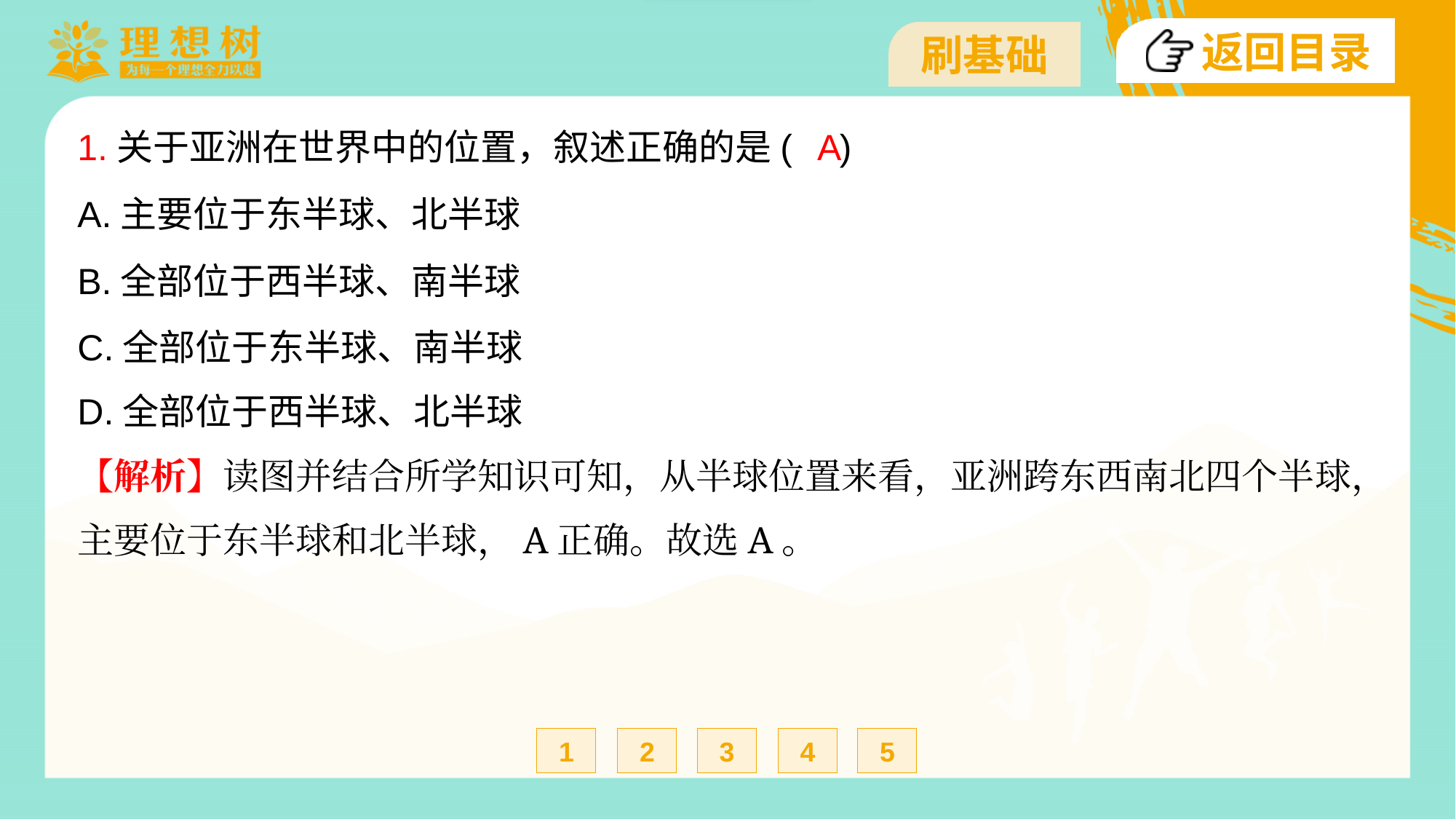

A
1.关于亚洲在世界中的位置，叙述正确的是(     )
A.主要位于东半球、北半球
B.全部位于西半球、南半球
C.全部位于东半球、南半球
D.全部位于西半球、北半球
【解析】读图并结合所学知识可知，从半球位置来看，亚洲跨东西南北四个半球，
主要位于东半球和北半球，A正确。故选A。